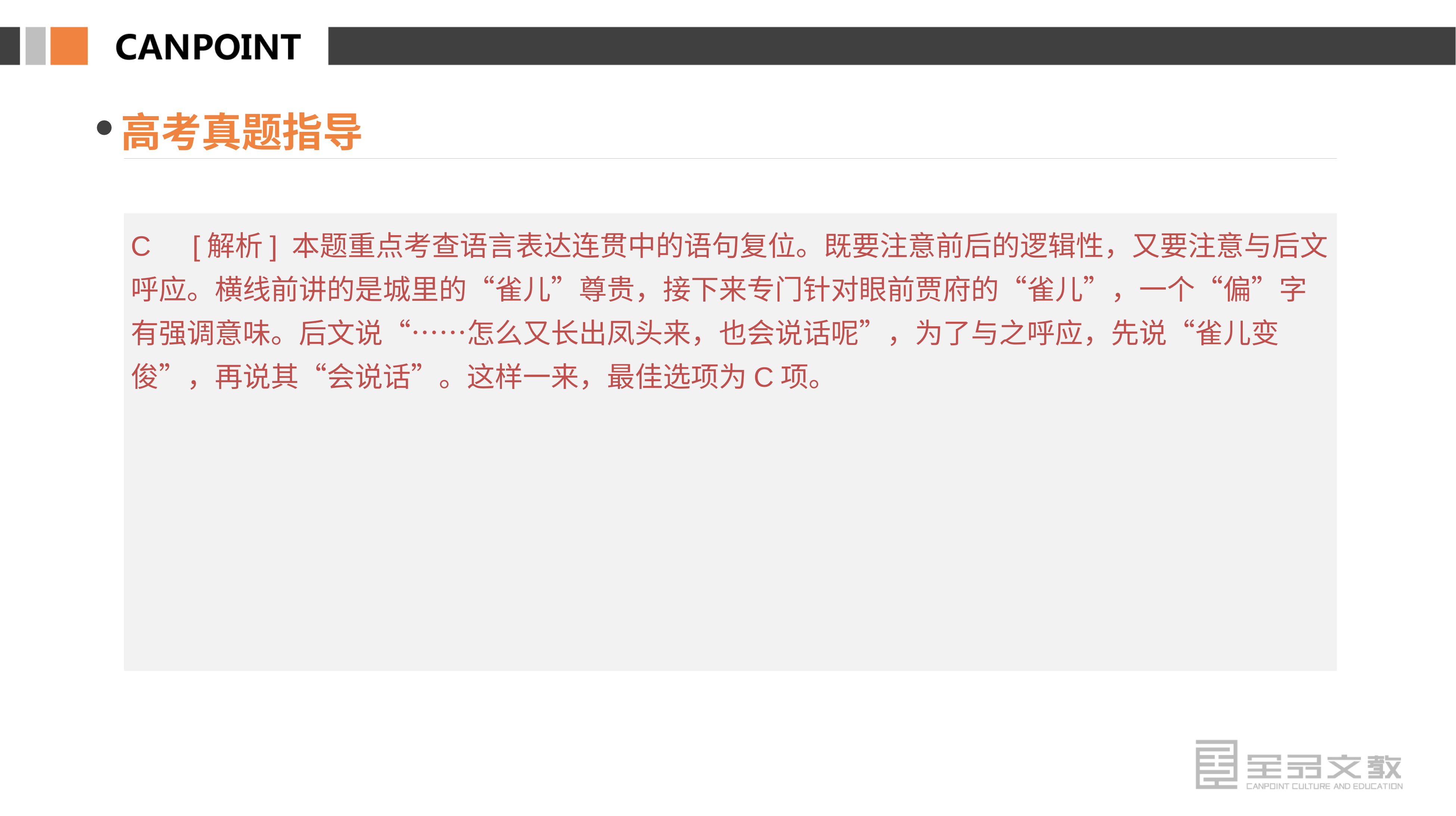

高考真题指导

C　[解析] 本题重点考查语言表达连贯中的语句复位。既要注意前后的逻辑性，又要注意与后文呼应。横线前讲的是城里的“雀儿”尊贵，接下来专门针对眼前贾府的“雀儿”，一个“偏”字有强调意味。后文说“……怎么又长出凤头来，也会说话呢”，为了与之呼应，先说“雀儿变俊”，再说其“会说话”。这样一来，最佳选项为C项。